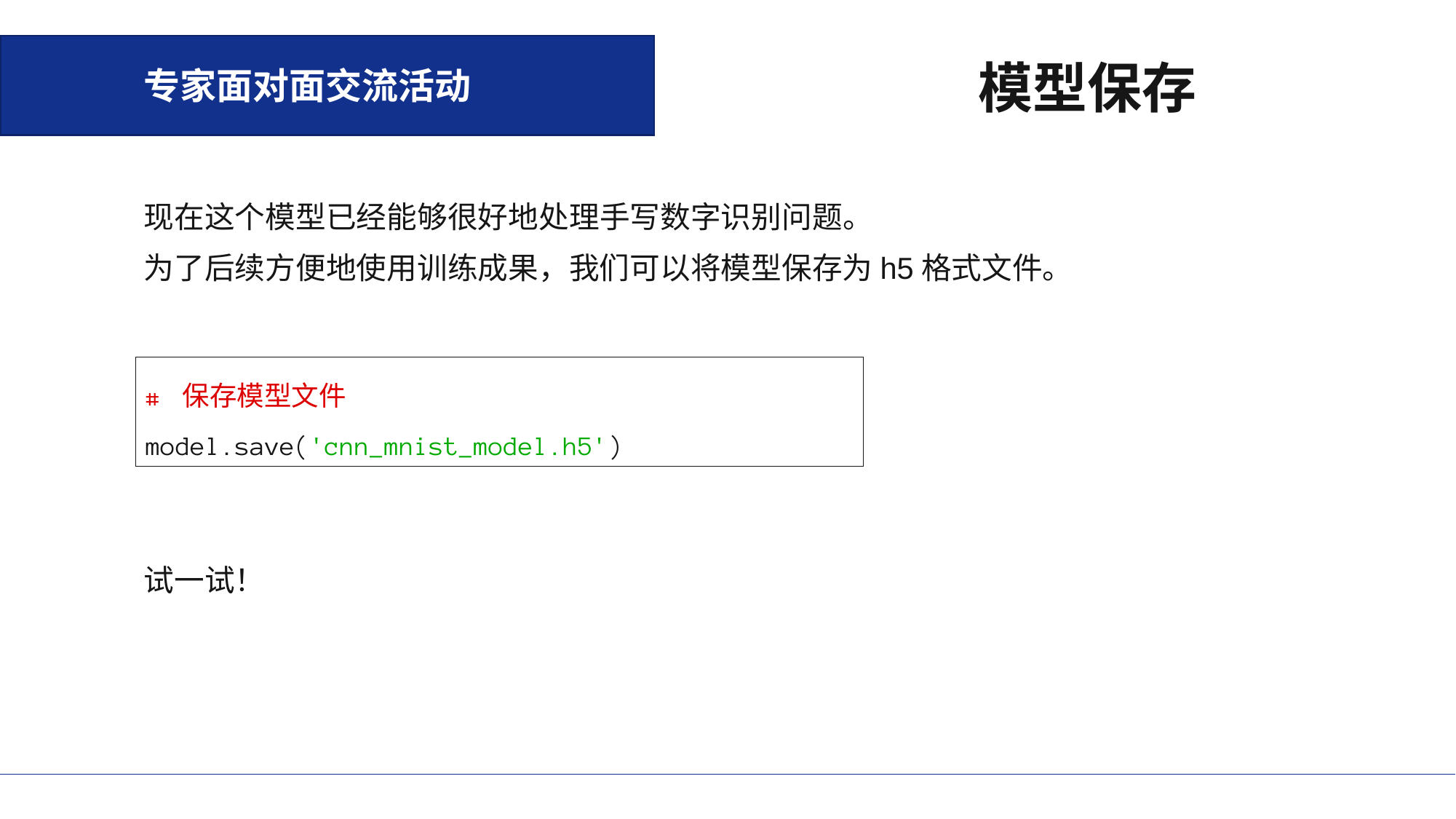

专家面对面交流活动
模型保存

现在这个模型已经能够很好地处理手写数字识别问题。
为了后续方便地使用训练成果，我们可以将模型保存为h5格式文件。
# 保存模型文件 model.save('cnn_mnist_model.h5')
试一试！